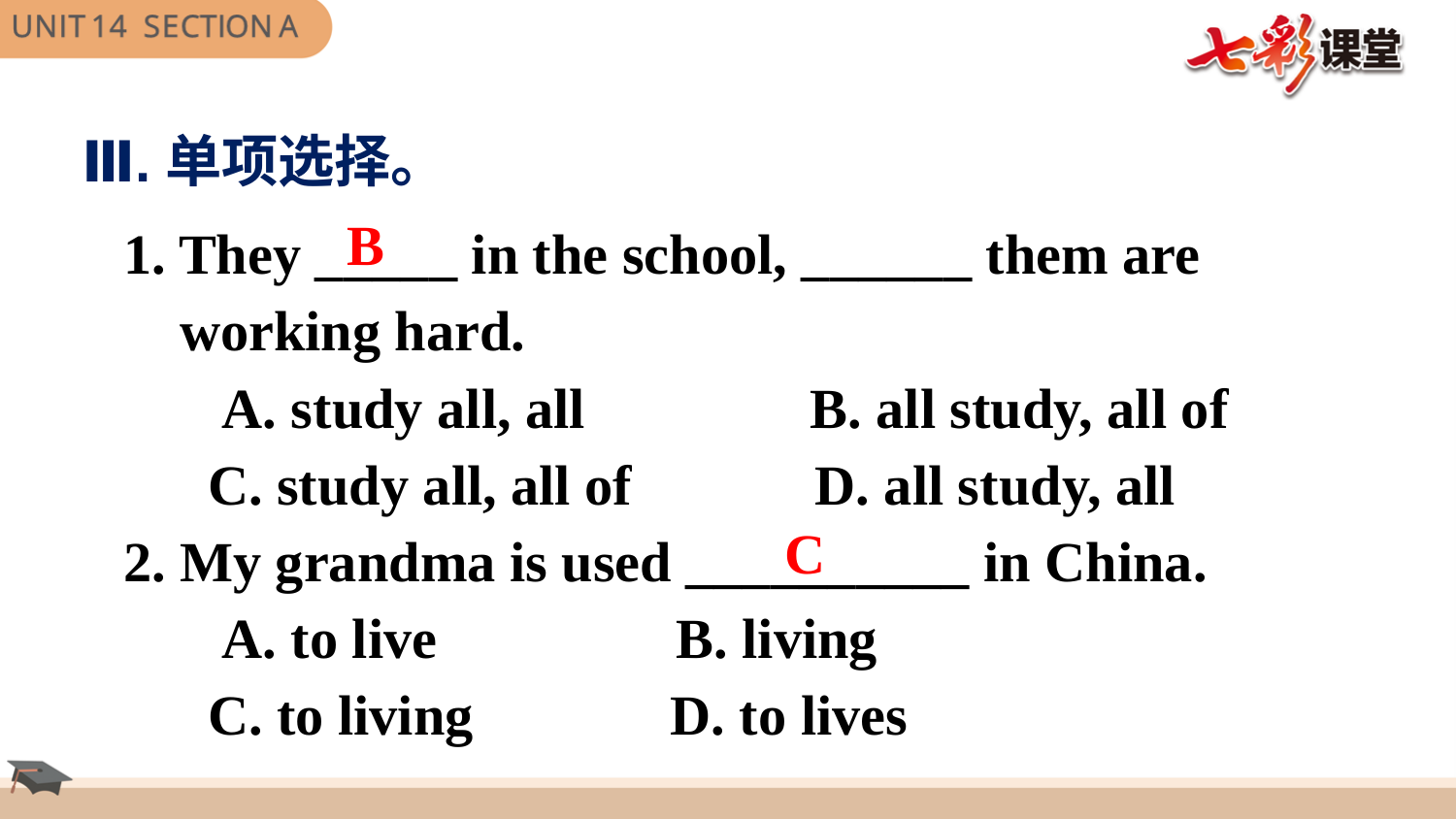

Ⅲ.单项选择。
1. They _____ in the school, ______ them are
    working hard.
       A. study all, all                B. all study, all of
      C. study all, all of             D. all study, all
2. My grandma is used __________ in China.
       A. to live                 B. living
      C. to living              D. to lives
B
C